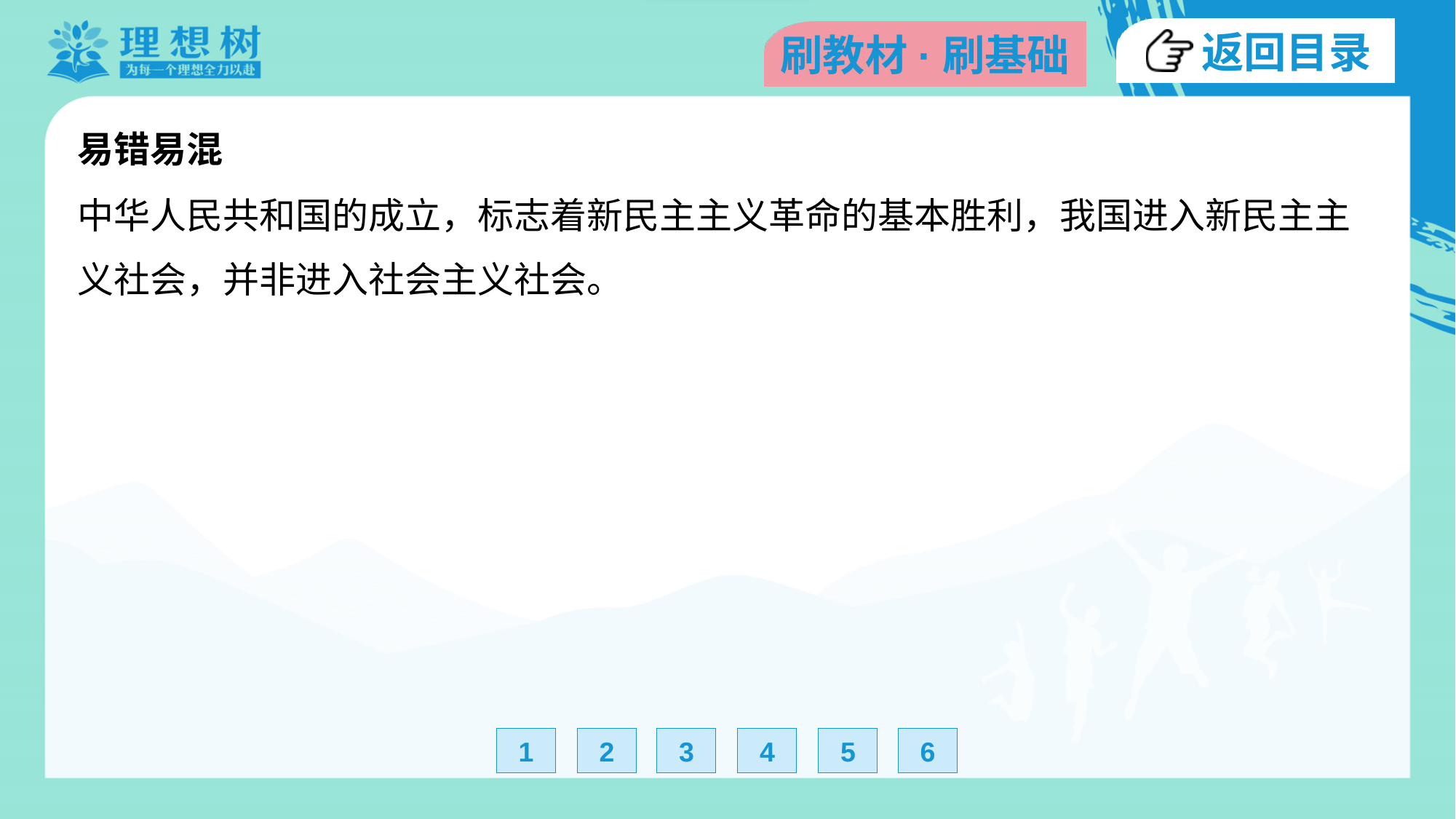

易错易混
中华人民共和国的成立，标志着新民主主义革命的基本胜利，我国进入新民主主
义社会，并非进入社会主义社会。